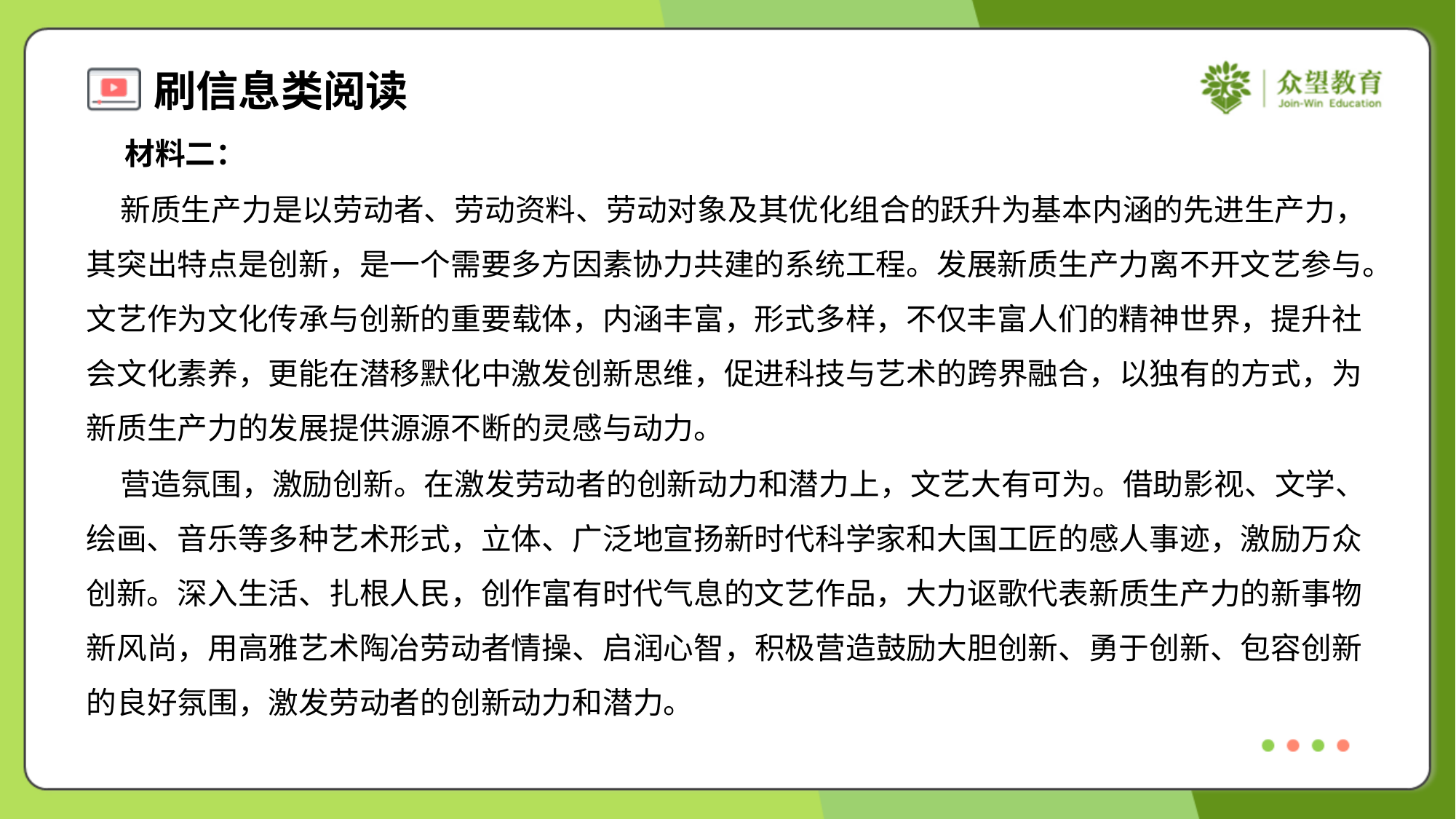

材料二：
    新质生产力是以劳动者、劳动资料、劳动对象及其优化组合的跃升为基本内涵的先进生产力，
其突出特点是创新，是一个需要多方因素协力共建的系统工程。发展新质生产力离不开文艺参与。
文艺作为文化传承与创新的重要载体，内涵丰富，形式多样，不仅丰富人们的精神世界，提升社
会文化素养，更能在潜移默化中激发创新思维，促进科技与艺术的跨界融合，以独有的方式，为
新质生产力的发展提供源源不断的灵感与动力。
    营造氛围，激励创新。在激发劳动者的创新动力和潜力上，文艺大有可为。借助影视、文学、
绘画、音乐等多种艺术形式，立体、广泛地宣扬新时代科学家和大国工匠的感人事迹，激励万众
创新。深入生活、扎根人民，创作富有时代气息的文艺作品，大力讴歌代表新质生产力的新事物
新风尚，用高雅艺术陶冶劳动者情操、启润心智，积极营造鼓励大胆创新、勇于创新、包容创新
的良好氛围，激发劳动者的创新动力和潜力。